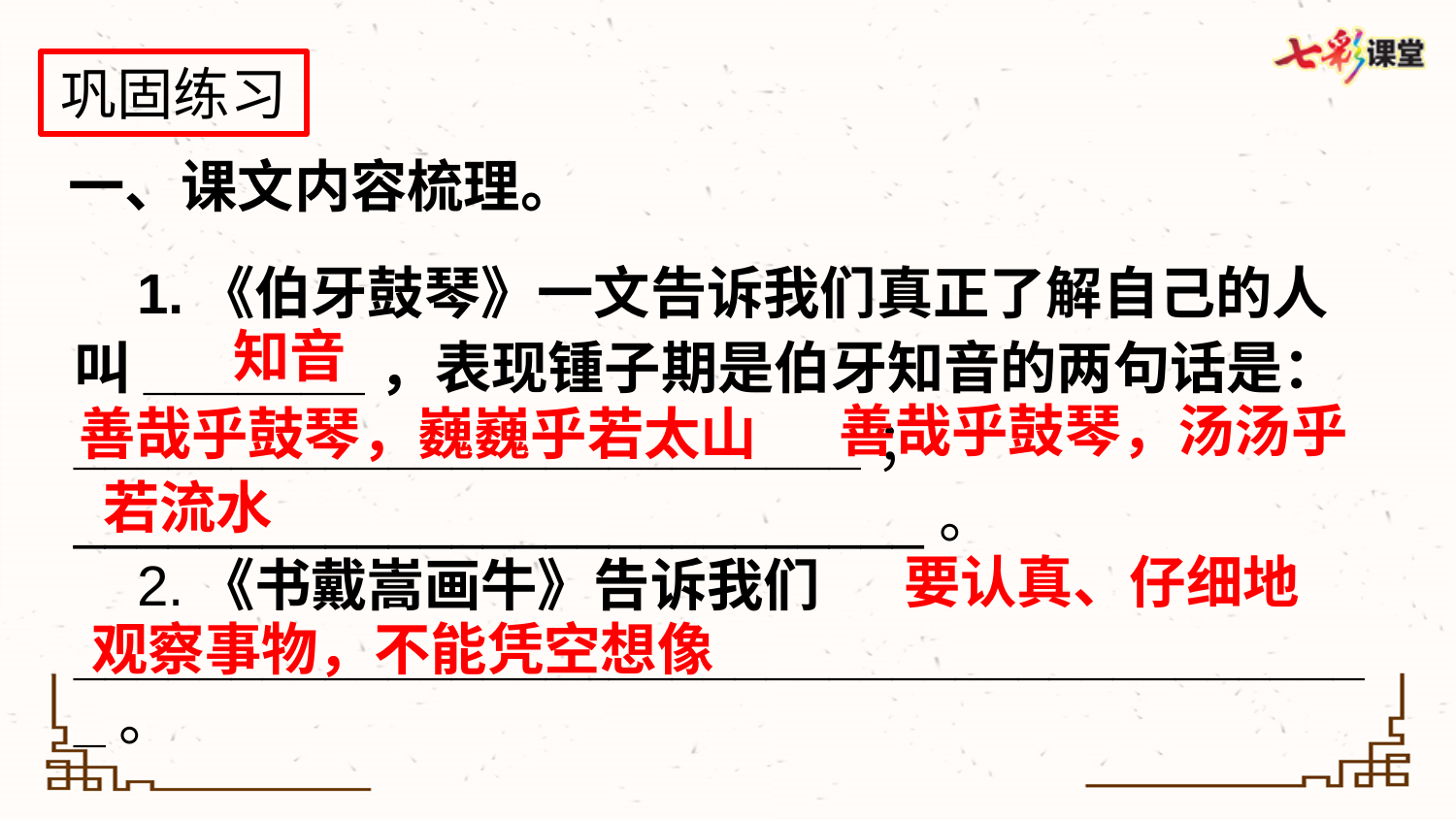

巩固练习
一、课文内容梳理。
    1.《伯牙鼓琴》一文告诉我们真正了解自己的人叫_______，表现锺子期是伯牙知音的两句话是：_________________________；___________________________。
    2.《书戴嵩画牛》告诉我们__________________________________________。
知音
善哉乎鼓琴，汤汤乎
善哉乎鼓琴，巍巍乎若太山
若流水
要认真、仔细地
观察事物，不能凭空想像